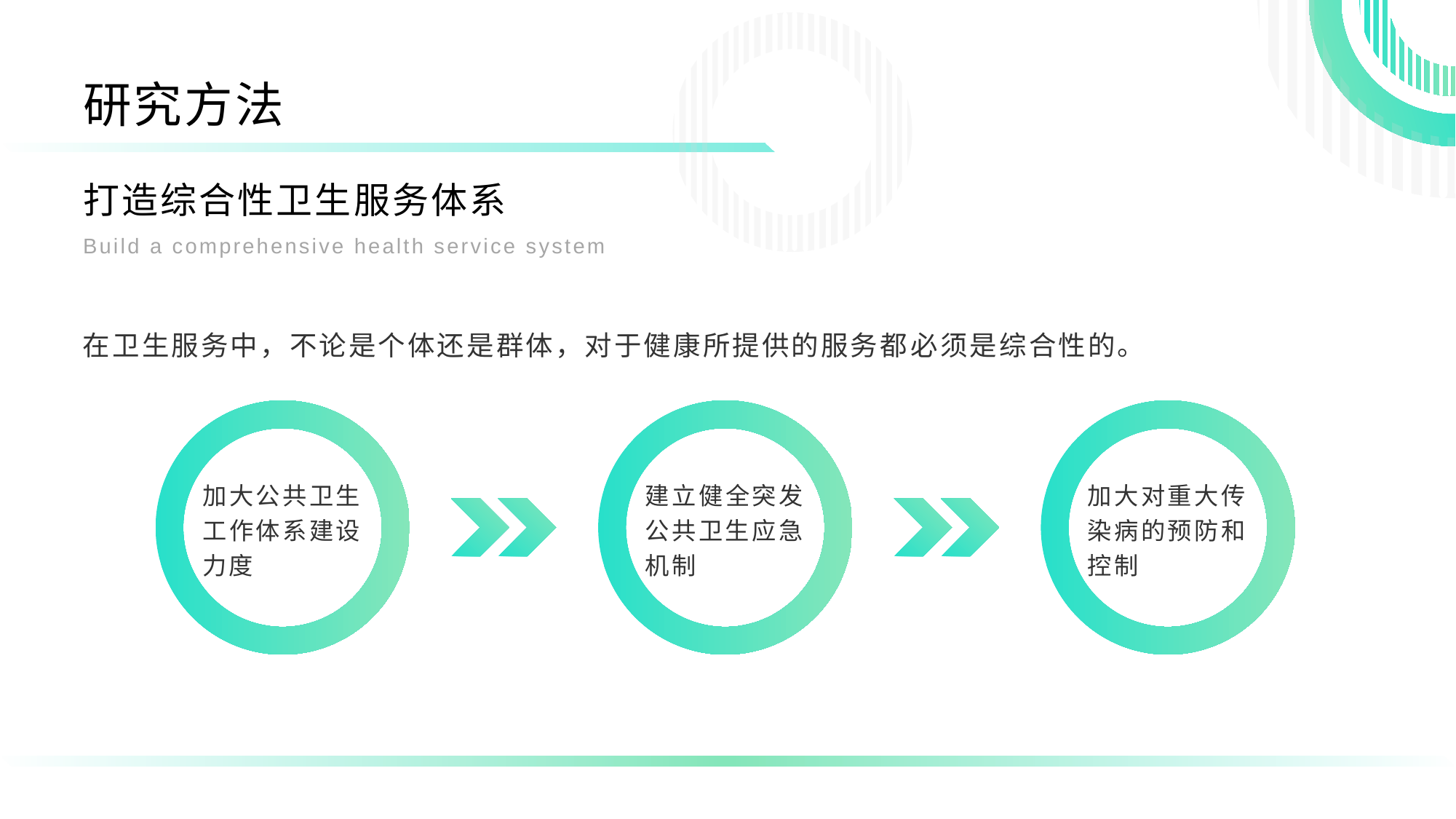

研究方法
打造综合性卫生服务体系
Build a comprehensive health service system
在卫生服务中，不论是个体还是群体，对于健康所提供的服务都必须是综合性的。

加大公共卫生工作体系建设力度

建立健全突发公共卫生应急机制

加大对重大传染病的预防和控制